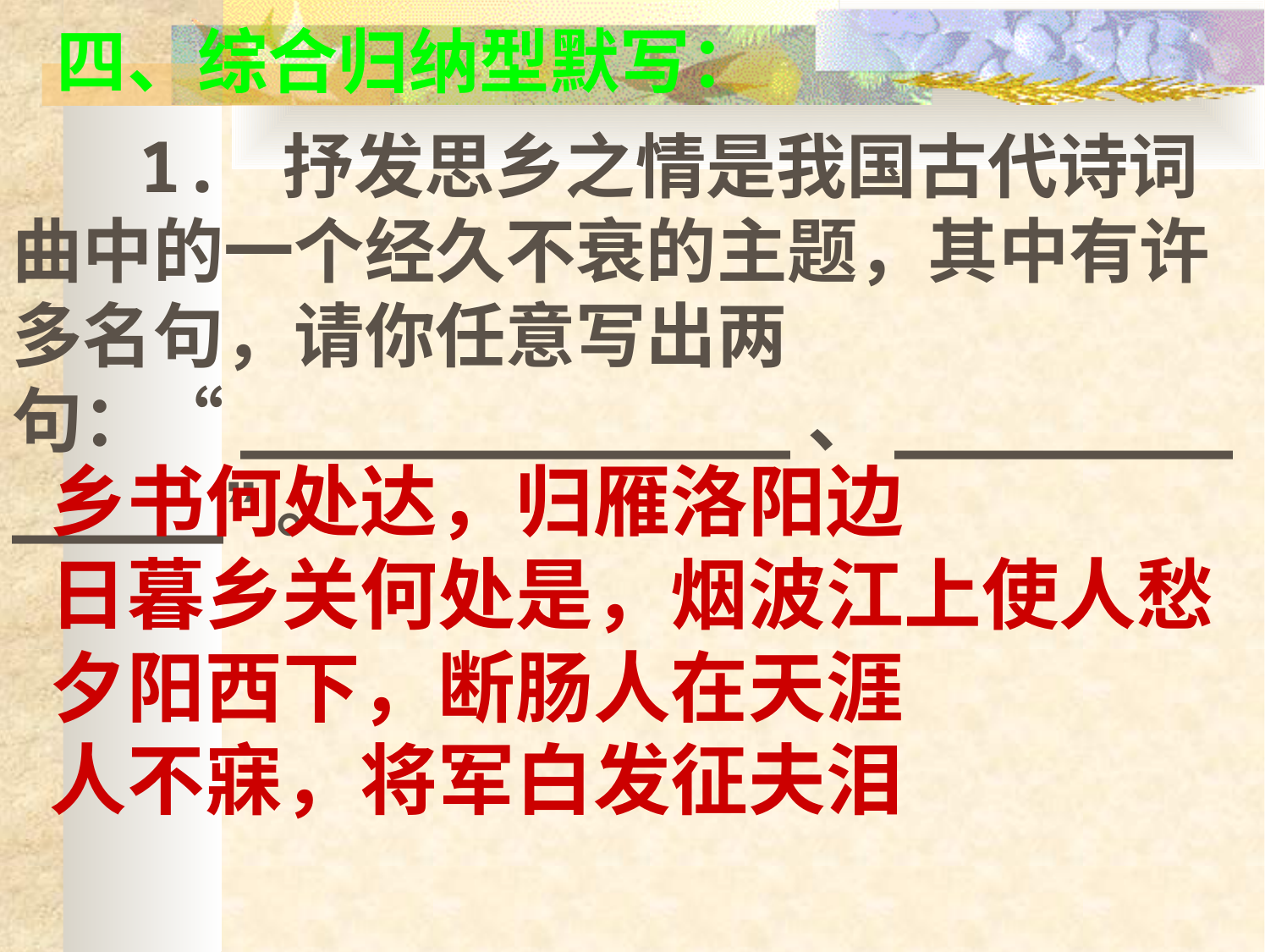

四、综合归纳型默写：
   1. 抒发思乡之情是我国古代诗词曲中的一个经久不衰的主题，其中有许多名句，请你任意写出两句：“_____________、_____________”。
乡书何处达，归雁洛阳边
日暮乡关何处是，烟波江上使人愁
夕阳西下，断肠人在天涯
人不寐，将军白发征夫泪